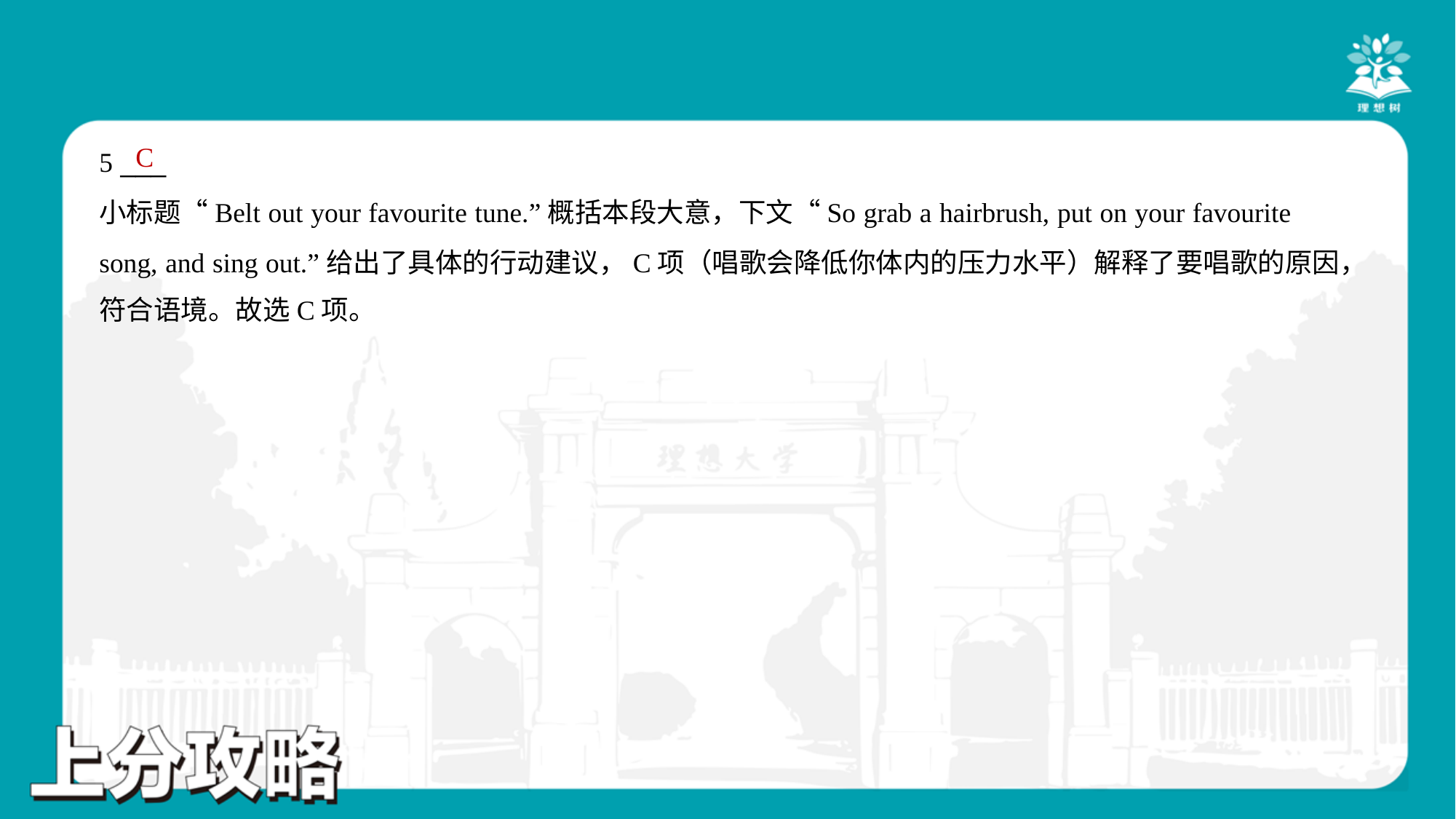

C
5 ___
小标题“Belt out your favourite tune.”概括本段大意，下文“So grab a hairbrush, put on your favourite
song, and sing out.”给出了具体的行动建议，C项（唱歌会降低你体内的压力水平）解释了要唱歌的原因，
符合语境。故选C项。